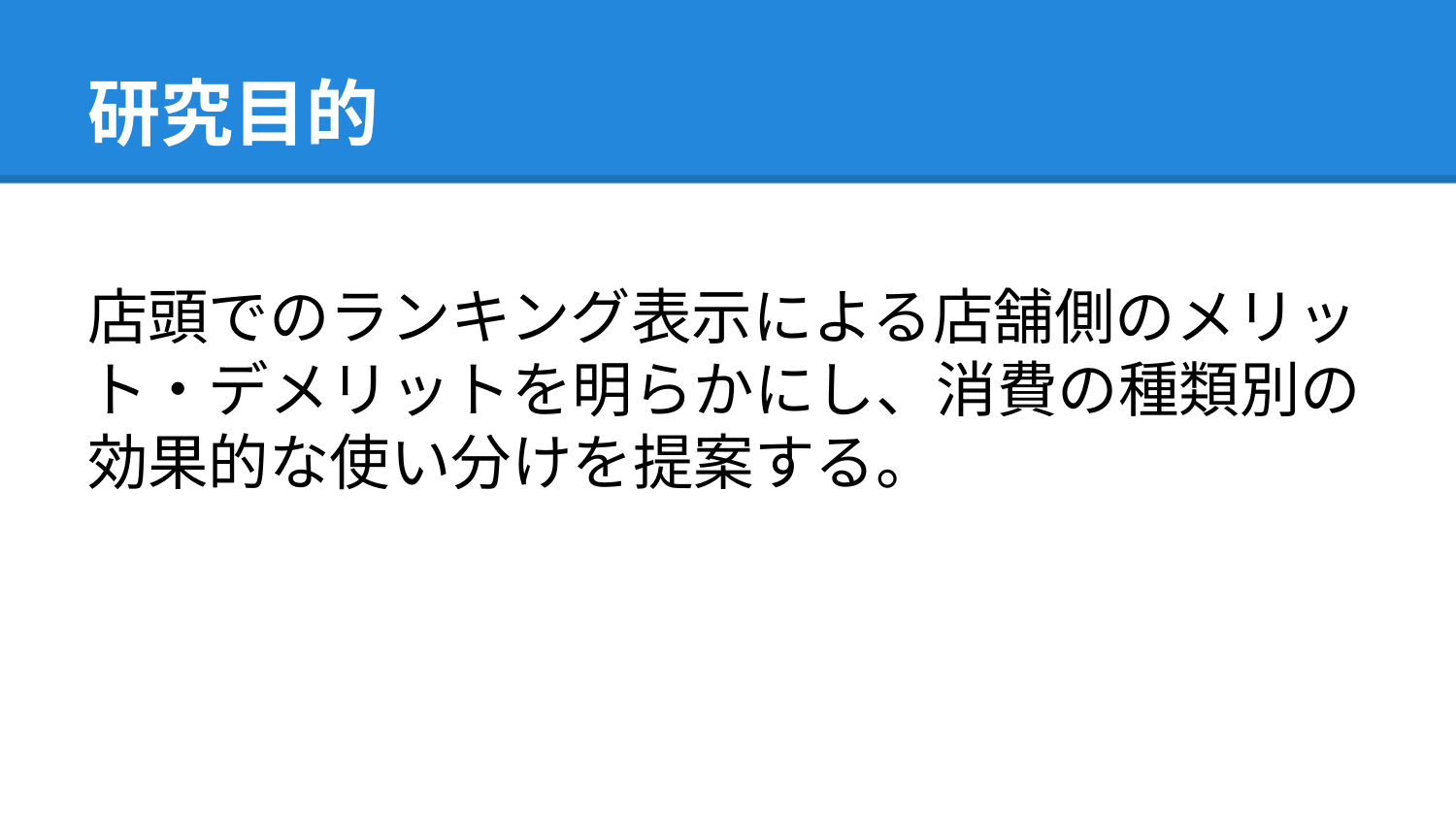

# 研究目的

店頭でのランキング表示による店舗側のメリット・デメリットを明らかにし、消費の種類別の効果的な使い分けを提案する。